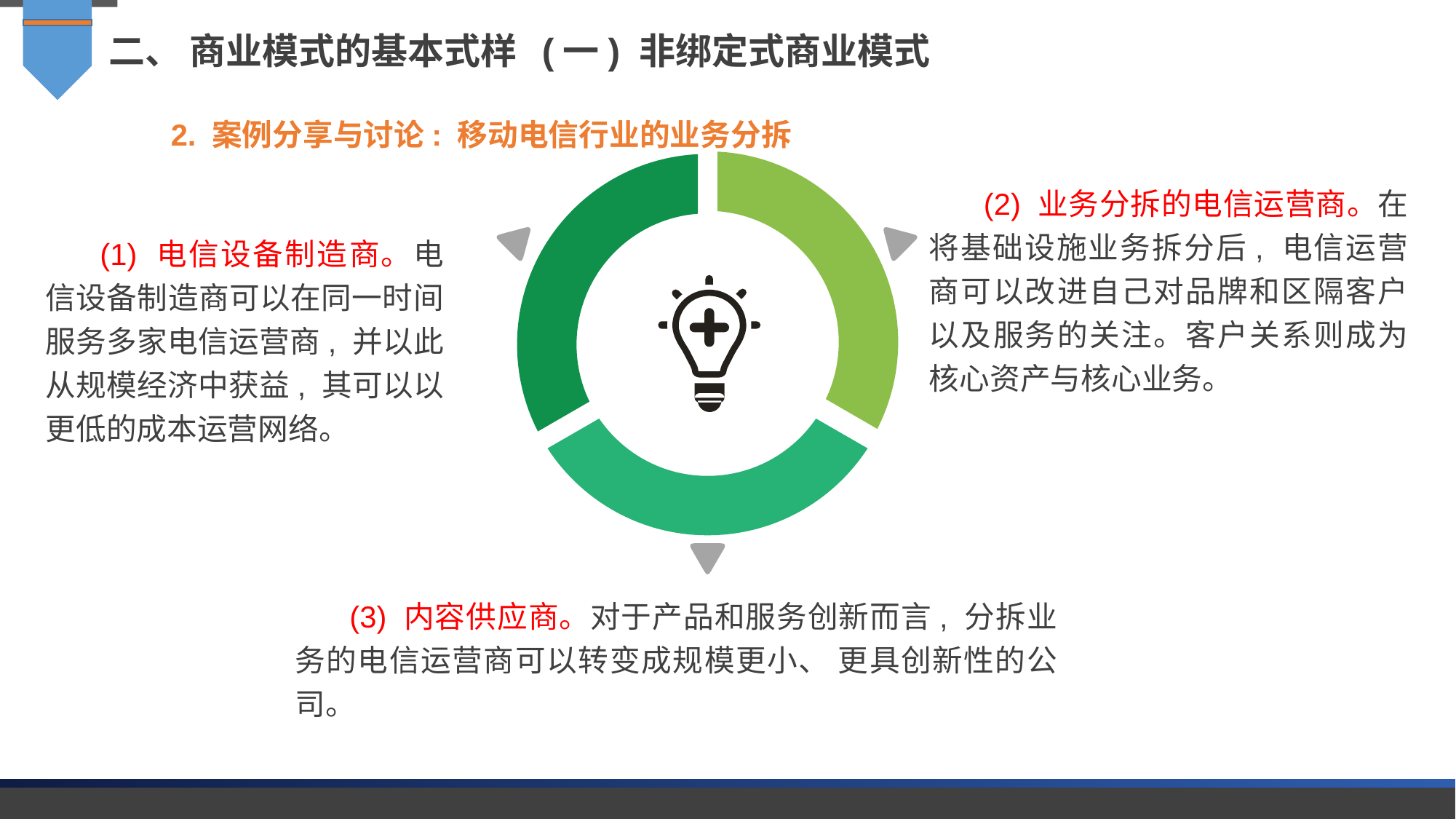

二、 商业模式的基本式样  (一) 非绑定式商业模式
2. 案例分享与讨论: 移动电信行业的业务分拆

(2) 业务分拆的电信运营商。在将基础设施业务拆分后, 电信运营商可以改进自己对品牌和区隔客户以及服务的关注。客户关系则成为核心资产与核心业务。
(1) 电信设备制造商。电信设备制造商可以在同一时间服务多家电信运营商, 并以此从规模经济中获益, 其可以以更低的成本运营网络。

(3) 内容供应商。对于产品和服务创新而言, 分拆业务的电信运营商可以转变成规模更小、 更具创新性的公司。